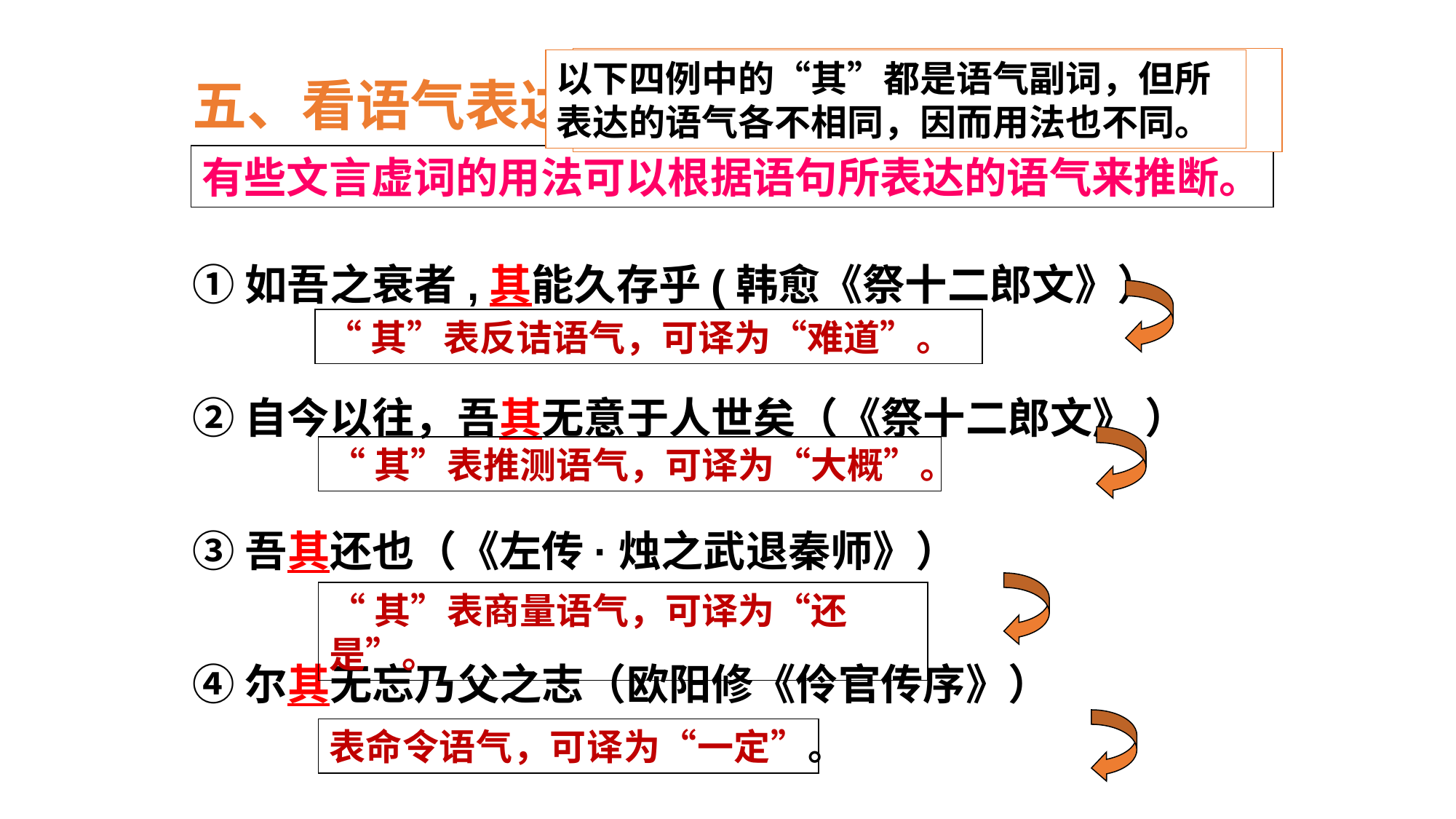

以下四例中的“其”都是语气副词，但所表达的语气各不相同，因而用法也不同。
五、看语气表达
有些文言虚词的用法可以根据语句所表达的语气来推断。
①如吾之衰者,其能久存乎(韩愈《祭十二郎文》）
②自今以往，吾其无意于人世矣（《祭十二郎文》 ）
③吾其还也（《左传·烛之武退秦师》）
④尔其无忘乃父之志（欧阳修《伶官传序》）

“其”表反诘语气，可译为“难道”。

“其”表推测语气，可译为“大概”。

“其”表商量语气，可译为“还是”。

表命令语气，可译为“一定”。